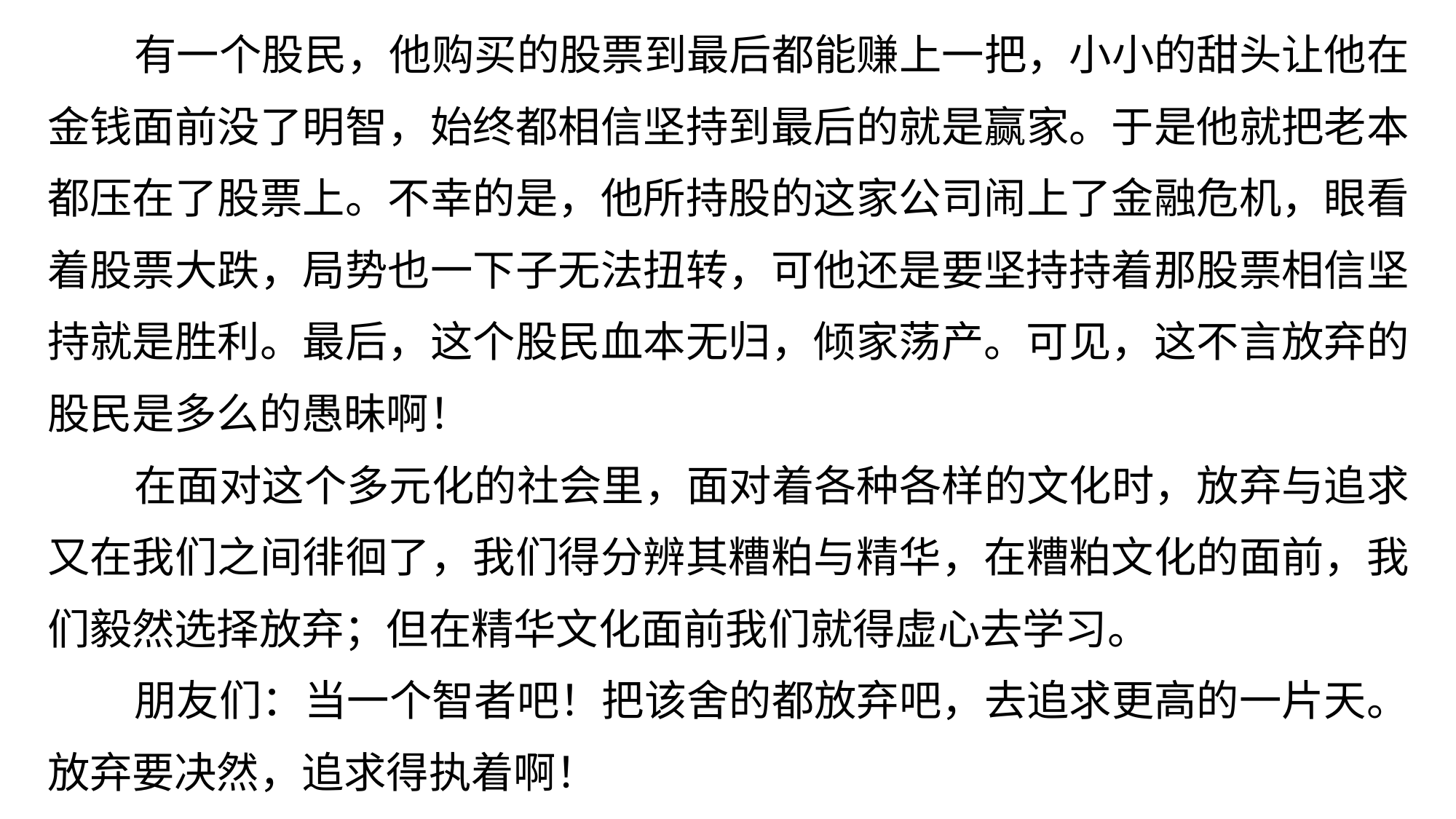

有一个股民，他购买的股票到最后都能赚上一把，小小的甜头让他在金钱面前没了明智，始终都相信坚持到最后的就是赢家。于是他就把老本都压在了股票上。不幸的是，他所持股的这家公司闹上了金融危机，眼看着股票大跌，局势也一下子无法扭转，可他还是要坚持持着那股票相信坚持就是胜利。最后，这个股民血本无归，倾家荡产。可见，这不言放弃的股民是多么的愚昧啊！
        在面对这个多元化的社会里，面对着各种各样的文化时，放弃与追求又在我们之间徘徊了，我们得分辨其糟粕与精华，在糟粕文化的面前，我们毅然选择放弃；但在精华文化面前我们就得虚心去学习。
        朋友们：当一个智者吧！把该舍的都放弃吧，去追求更高的一片天。放弃要决然，追求得执着啊！